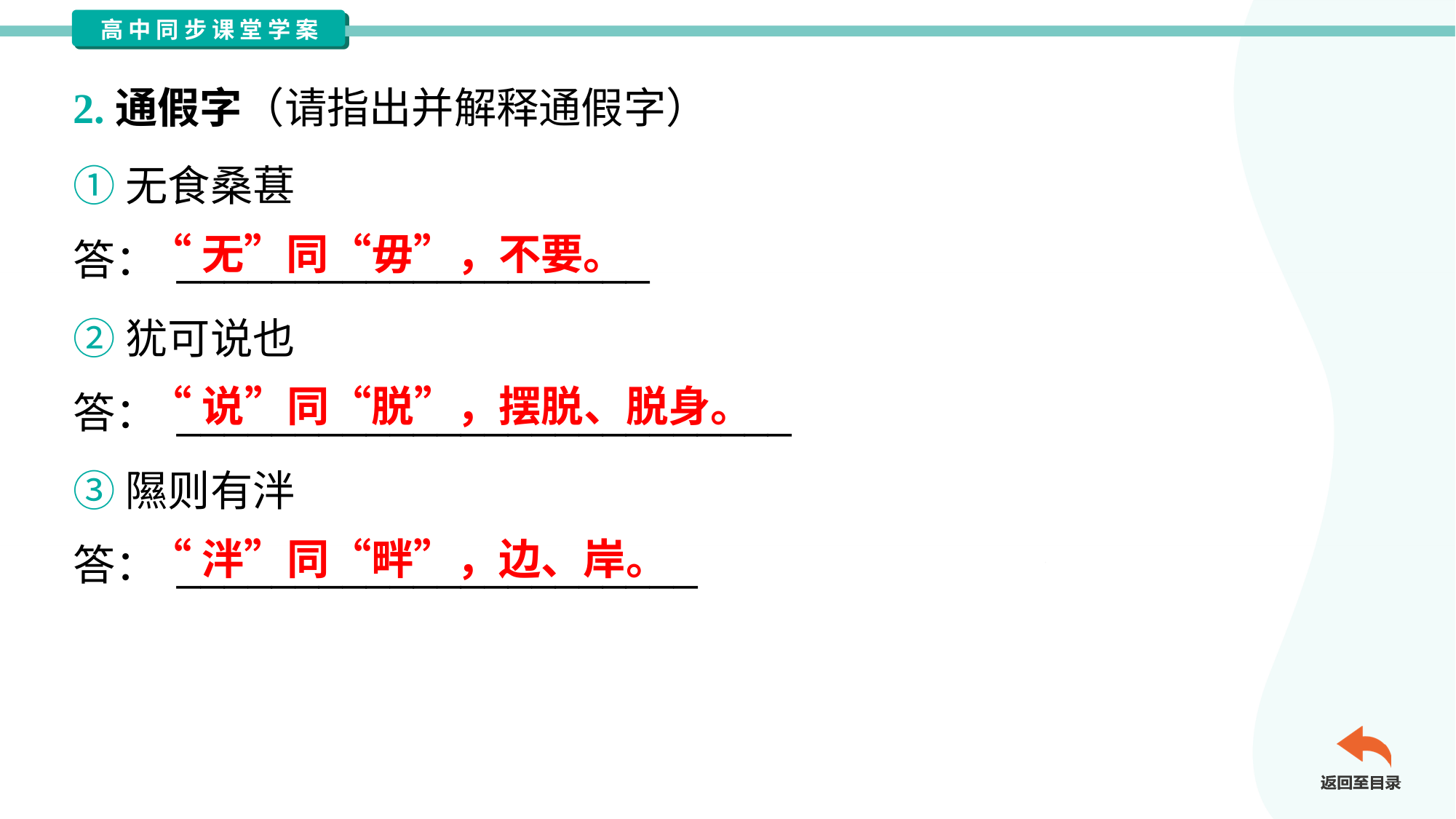

2.通假字（请指出并解释通假字）
①无食桑葚
答： ____________________
“无”同“毋”，不要。
②犹可说也
答： __________________________
“说”同“脱”，摆脱、脱身。
③隰则有泮
答： ______________________
“泮”同“畔”，边、岸。